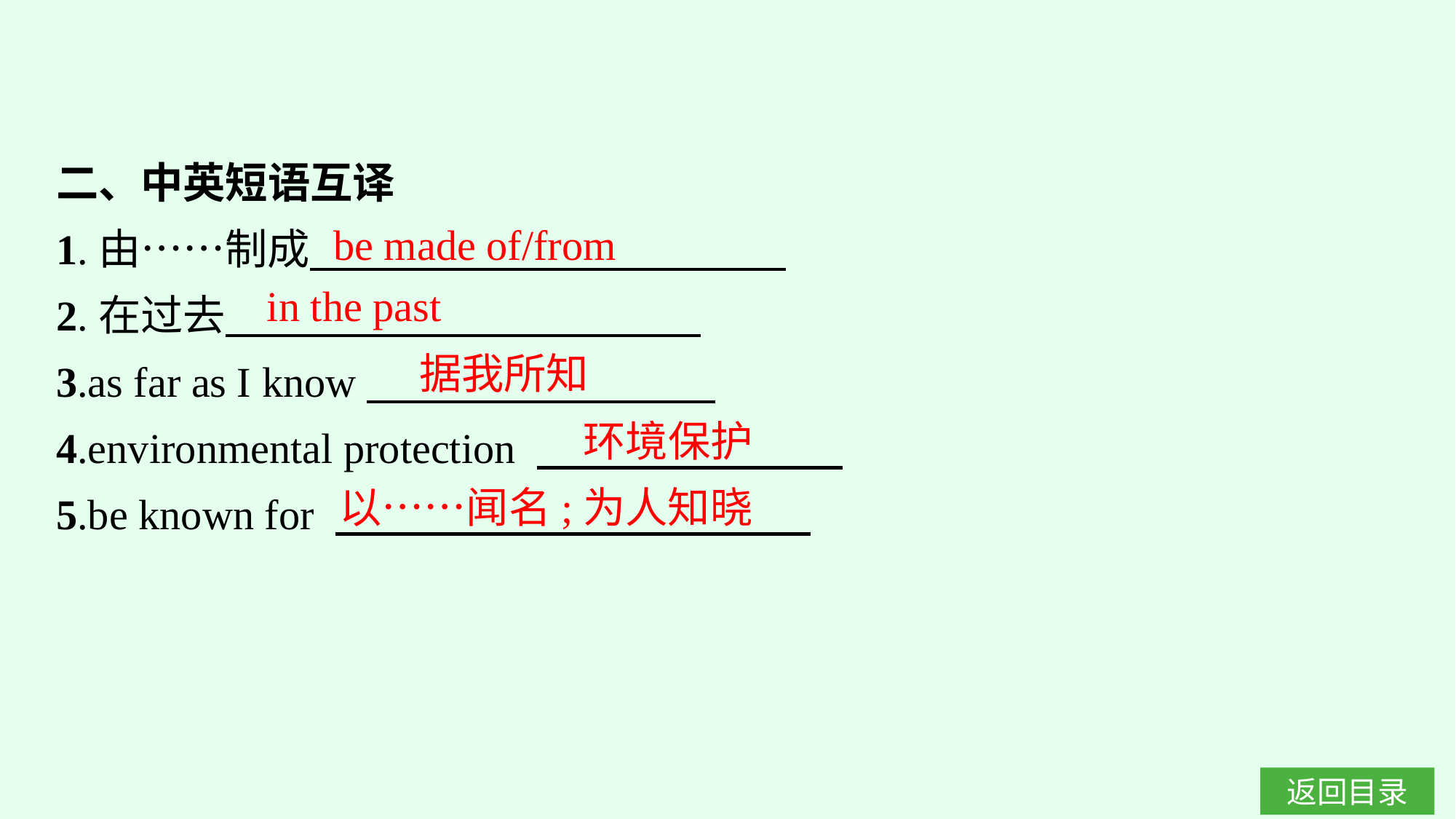

二、中英短语互译
1.由……制成
2.在过去
3.as far as I know
4.environmental protection
5.be known for
be made of/from
in the past
据我所知
环境保护
以……闻名;为人知晓